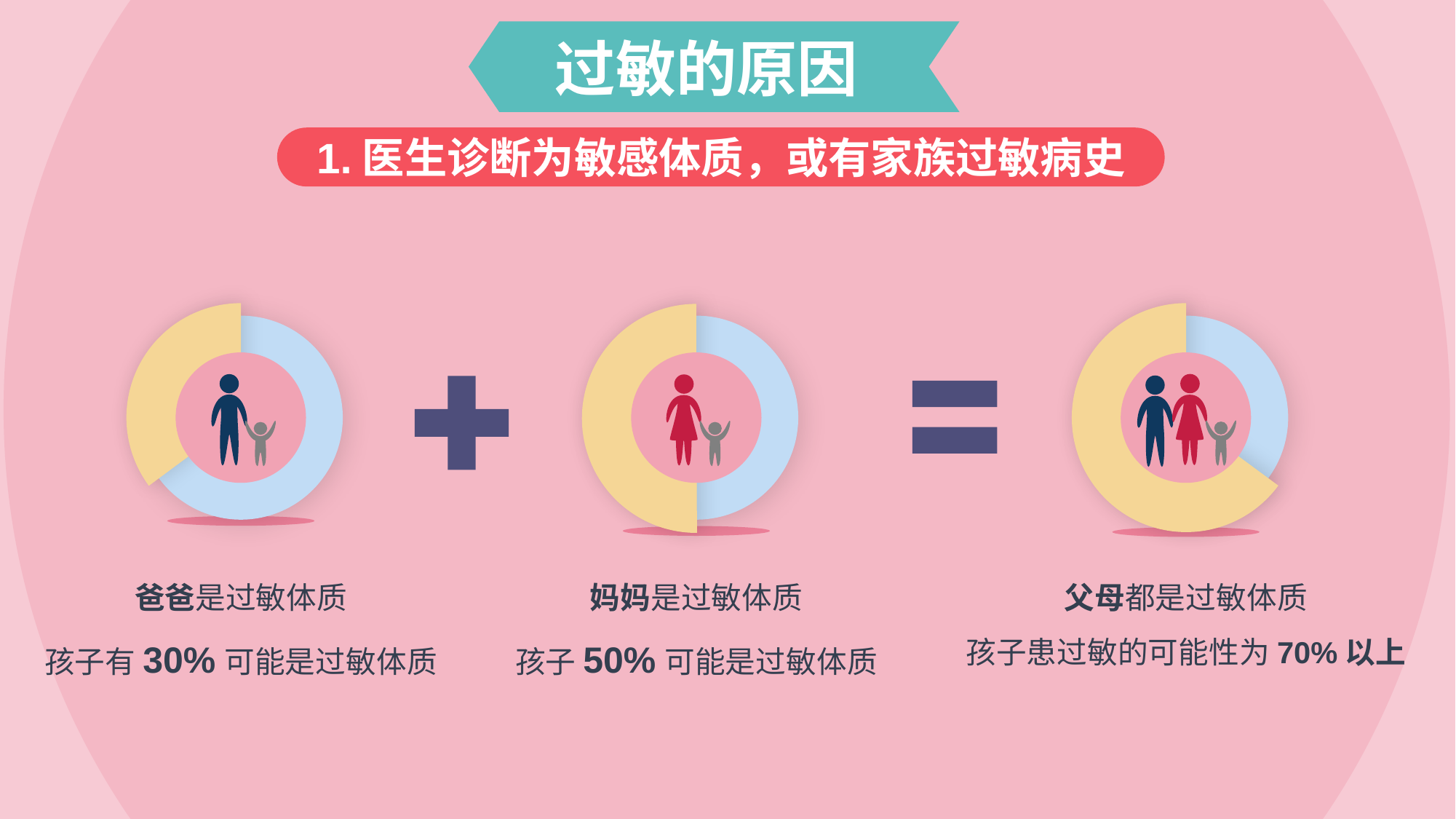

过敏的原因
1.医生诊断为敏感体质，或有家族过敏病史

爸爸是过敏体质
孩子有30%可能是过敏体质

父母都是过敏体质
孩子患过敏的可能性为70%以上

妈妈是过敏体质
孩子50%可能是过敏体质